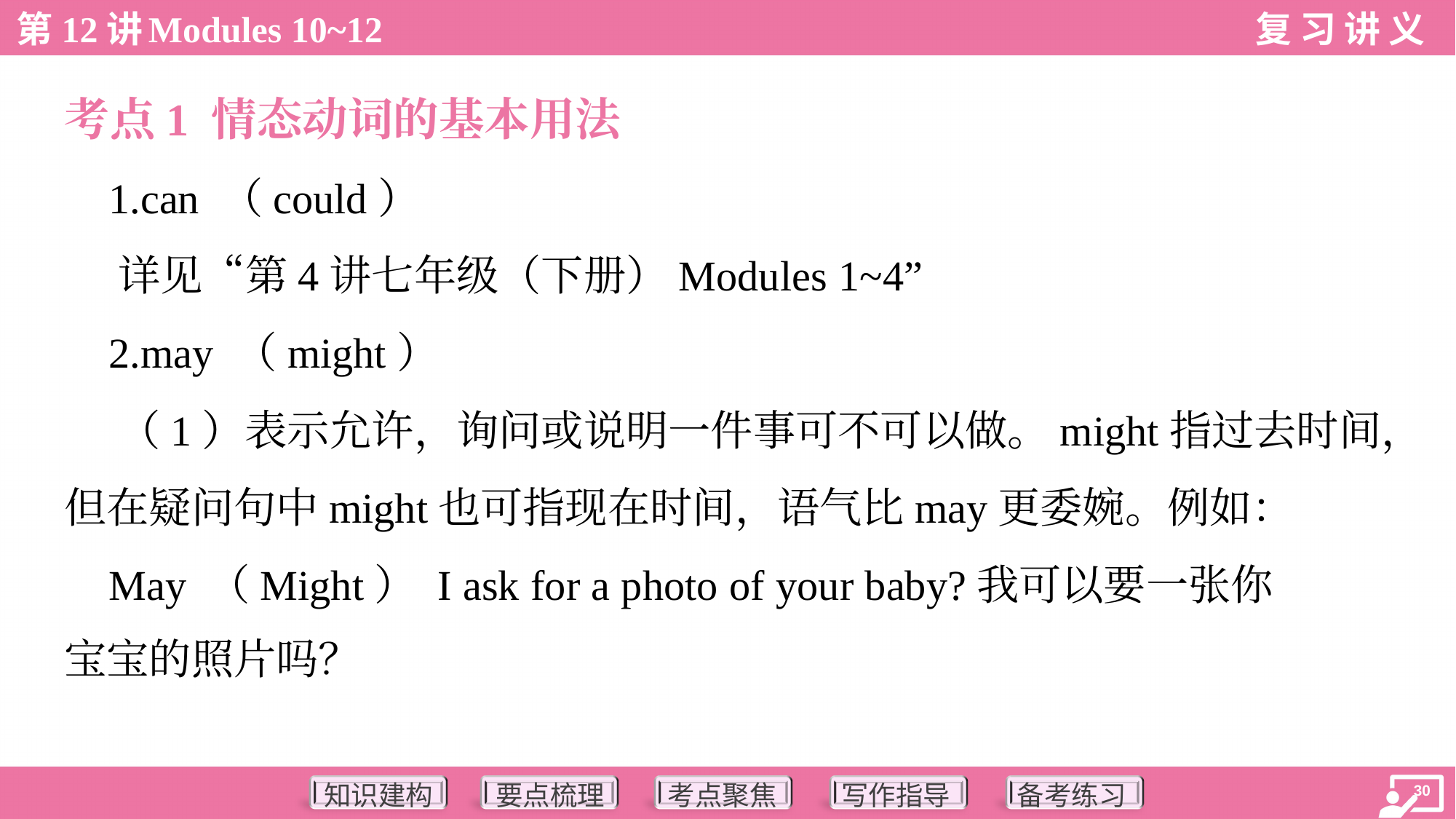

考点1 情态动词的基本用法
    1.can （could）
    详见“第4讲七年级（下册）Modules 1~4”
    2.may （might）
    （1）表示允许，询问或说明一件事可不可以做。might指过去时间，
但在疑问句中might也可指现在时间，语气比may更委婉。例如：
    May （Might） I ask for a photo of your baby?我可以要一张你
宝宝的照片吗？